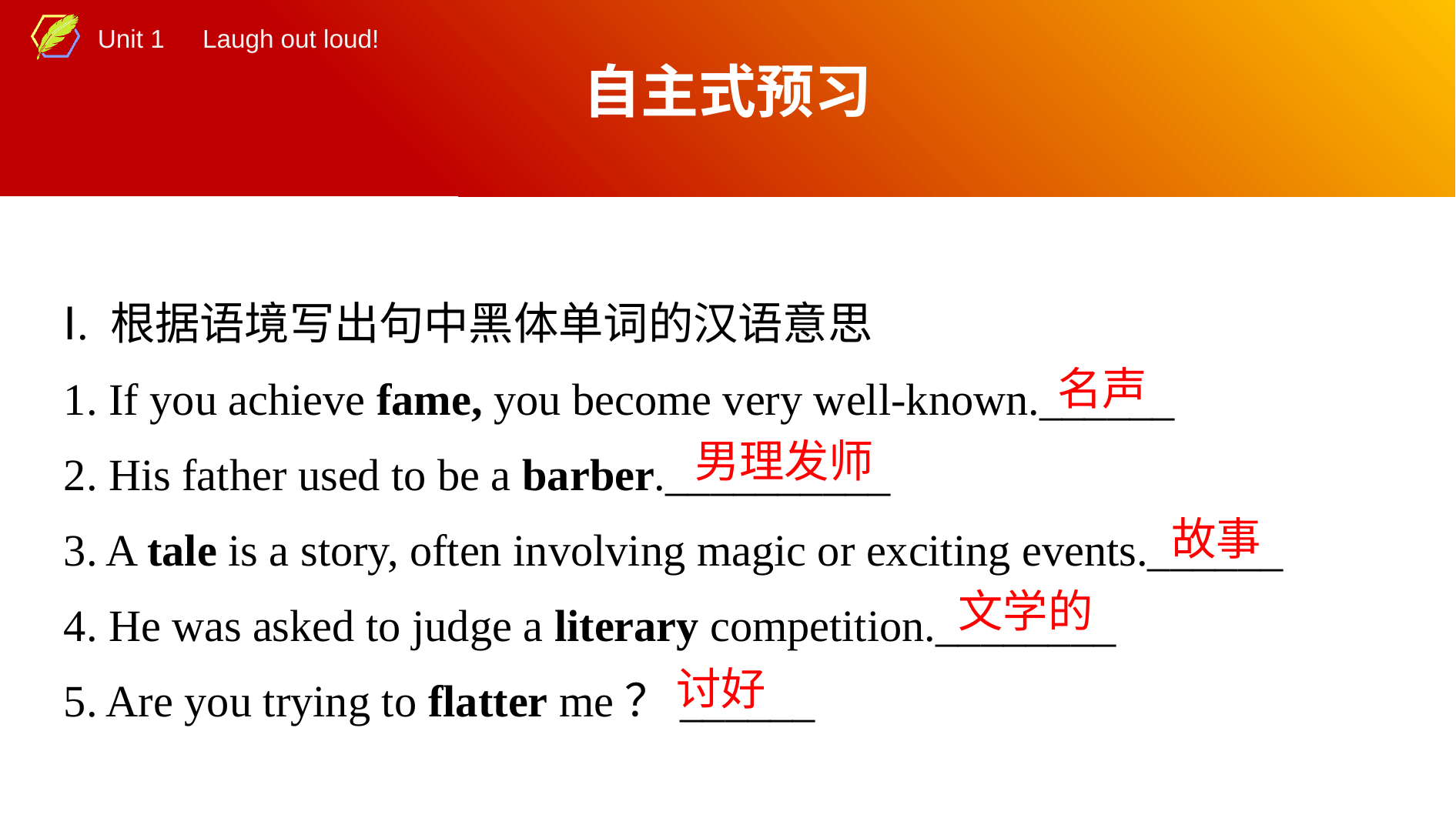

自主式预习
Ⅰ. 根据语境写出句中黑体单词的汉语意思
1. If you achieve fame, you become very well-known.______
2. His father used to be a barber.__________
3. A tale is a story, often involving magic or exciting events.______
4. He was asked to judge a literary competition.________
5. Are you trying to flatter me？______
名声
男理发师
故事
文学的
讨好